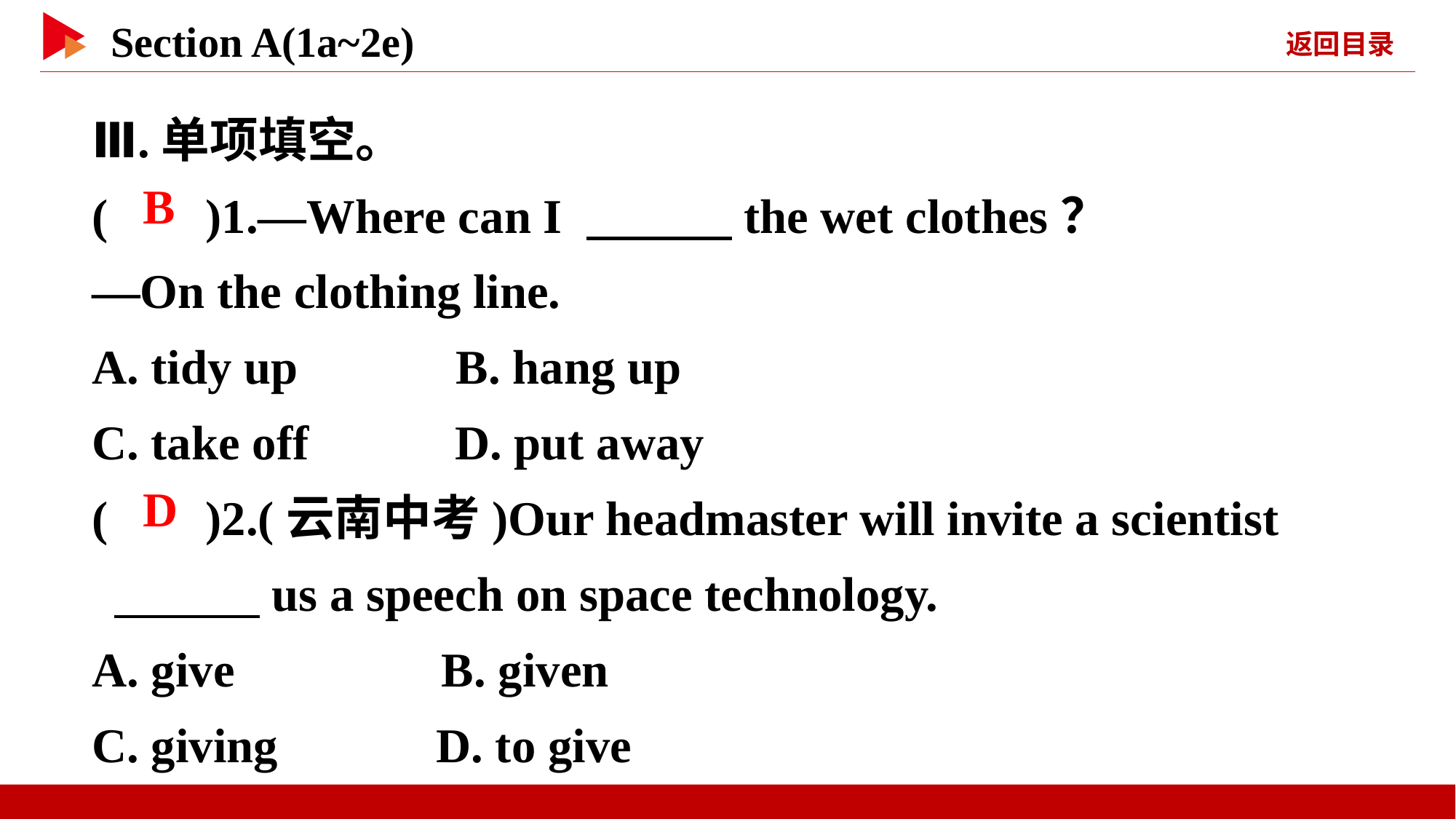

Ⅲ.单项填空。
(        )1.—Where can I 　　　the wet clothes？
—On the clothing line.
A. tidy up             B. hang up
C. take off            D. put away
(        )2.(云南中考)Our headmaster will invite a scientist
 　　　us a speech on space technology.
A. give                 B. given
C. giving             D. to give
   B
   D